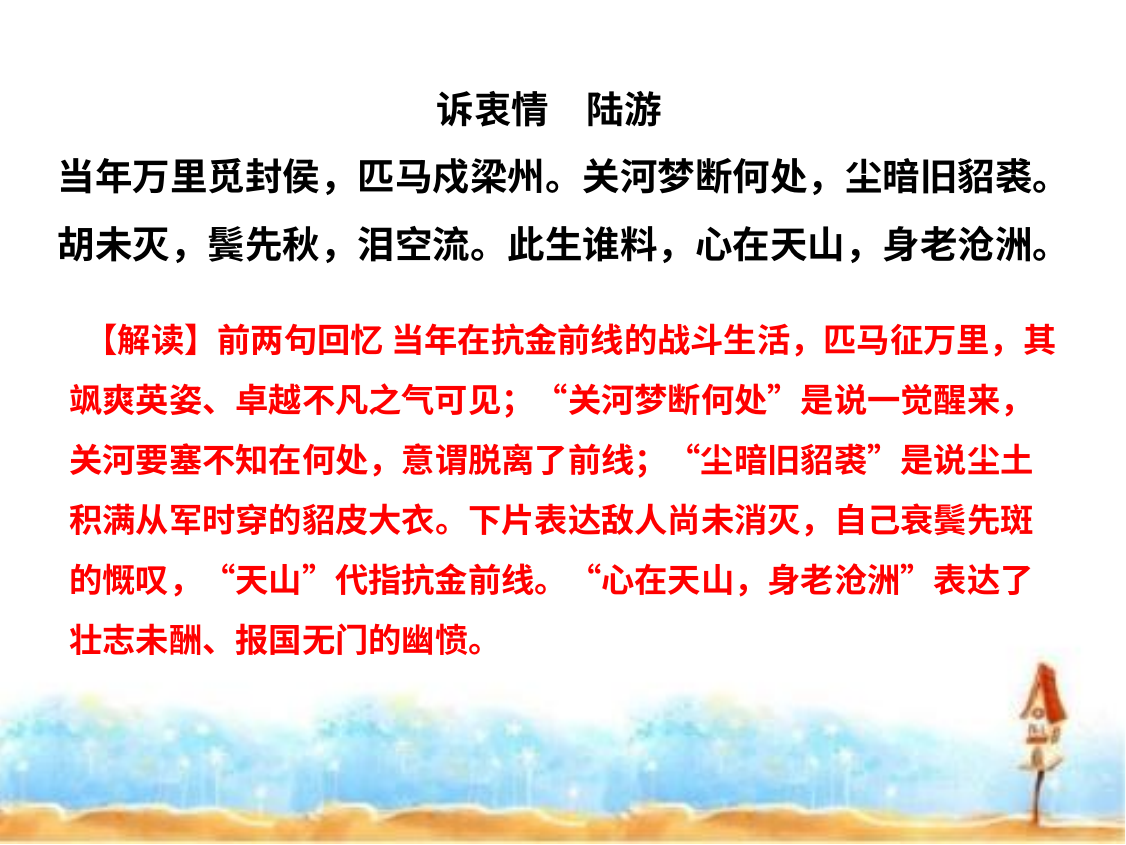

诉衷情　陆游
    当年万里觅封侯，匹马戍梁州。关河梦断何处，尘暗旧貂裘。
    胡未灭，鬓先秋，泪空流。此生谁料，心在天山，身老沧洲。
 【解读】前两句回忆 当年在抗金前线的战斗生活，匹马征万里，其飒爽英姿、卓越不凡之气可见；“关河梦断何处”是说一觉醒来，关河要塞不知在何处，意谓脱离了前线；“尘暗旧貂裘”是说尘土积满从军时穿的貂皮大衣。下片表达敌人尚未消灭，自己衰鬓先斑的慨叹，“天山”代指抗金前线。“心在天山，身老沧洲”表达了壮志未酬、报国无门的幽愤。